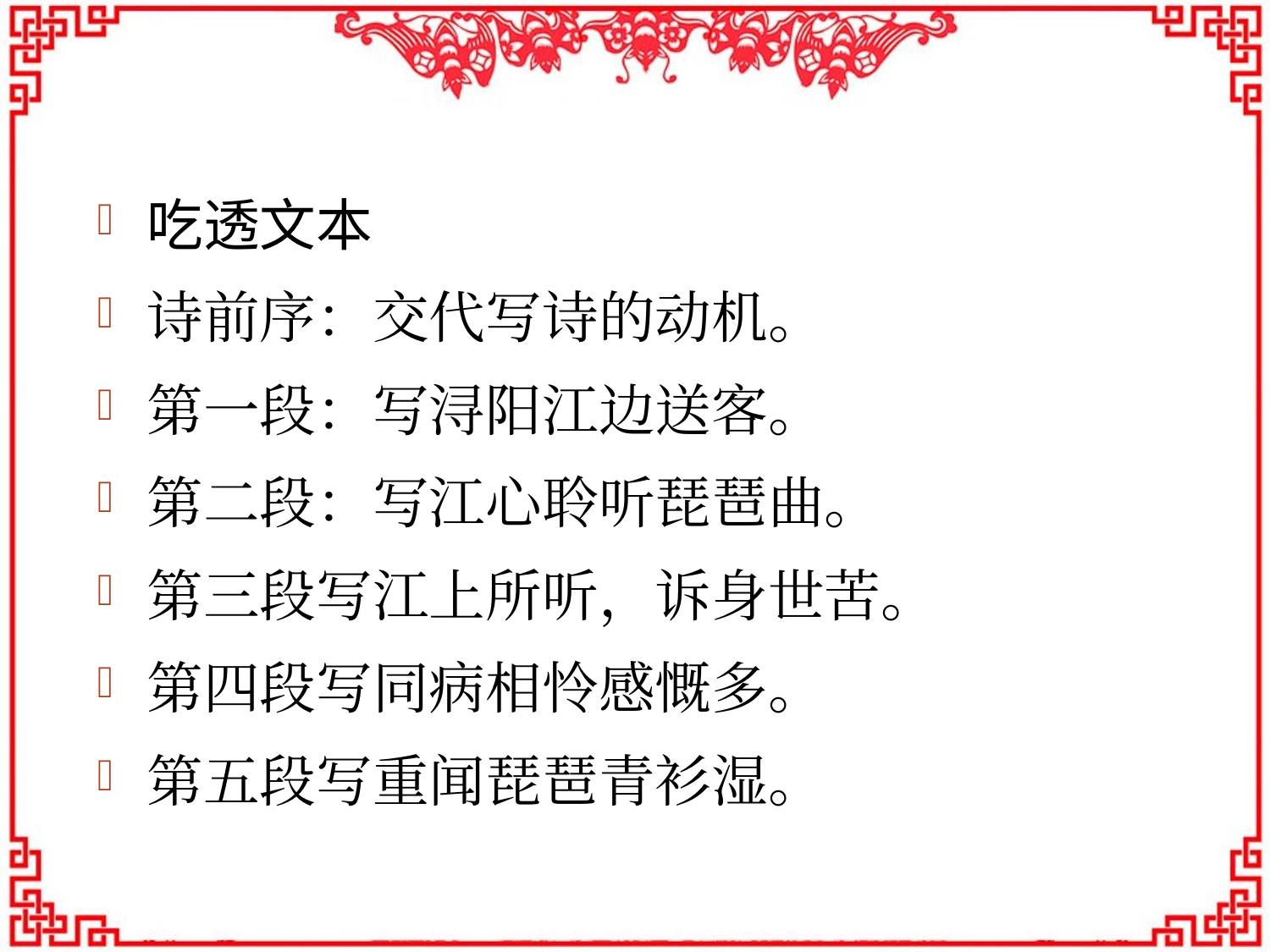

吃透文本
诗前序：交代写诗的动机。
第一段：写浔阳江边送客。
第二段：写江心聆听琵琶曲。
第三段写江上所听，诉身世苦。
第四段写同病相怜感慨多。
第五段写重闻琵琶青衫湿。